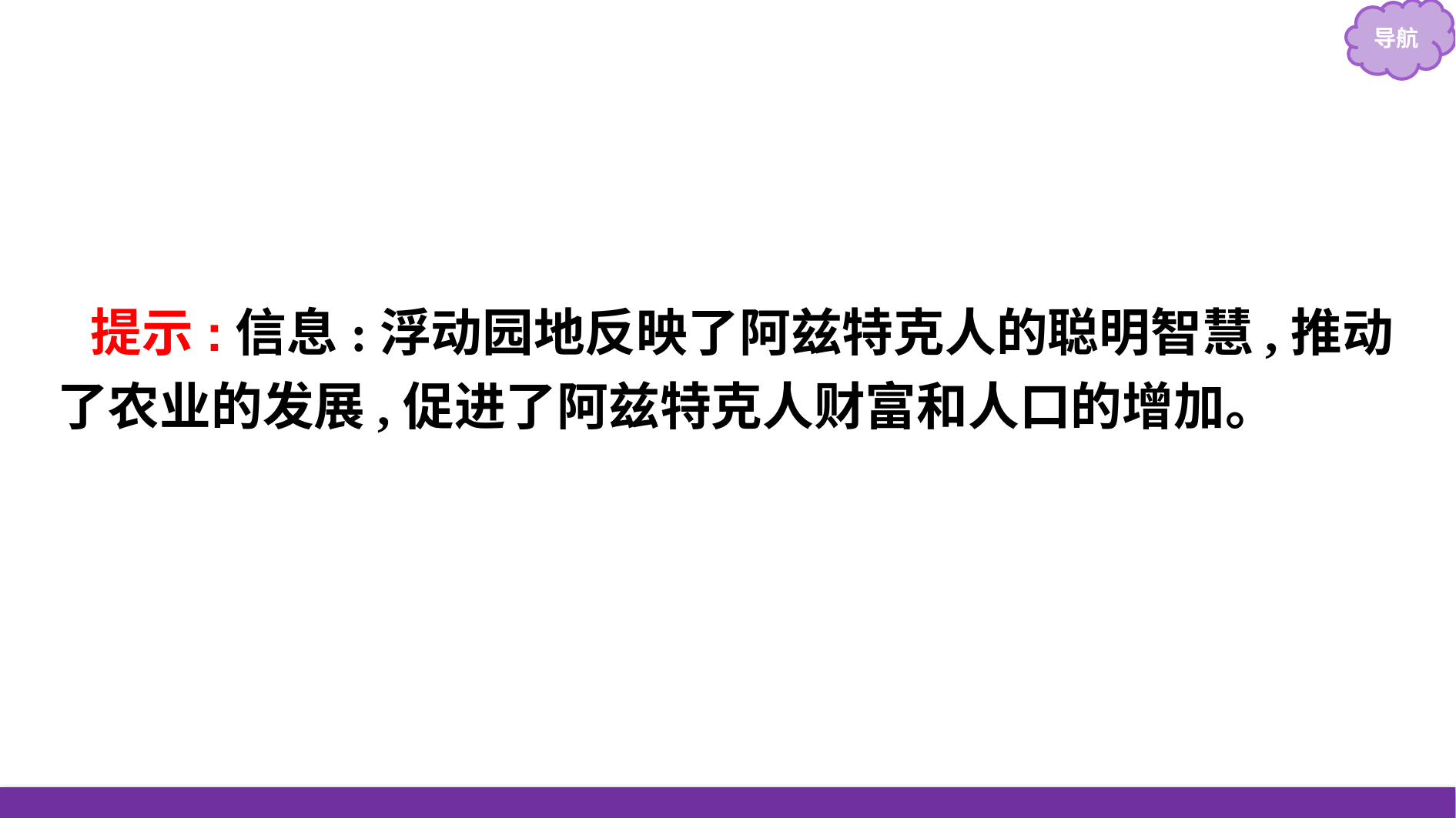

提示:信息:浮动园地反映了阿兹特克人的聪明智慧,推动了农业的发展,促进了阿兹特克人财富和人口的增加。